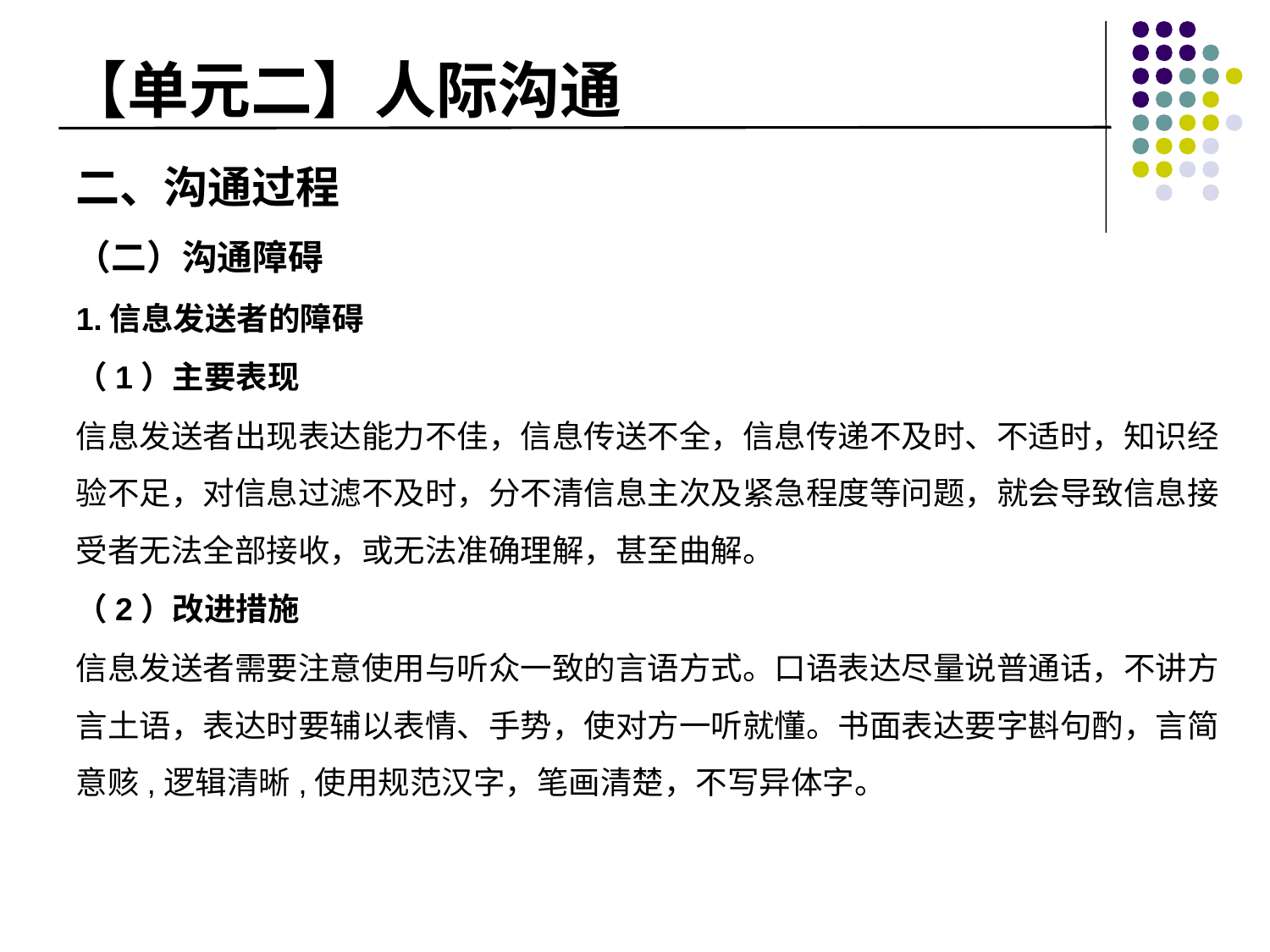

# 【单元二】人际沟通
二、沟通过程
（二）沟通障碍
1.信息发送者的障碍
（1）主要表现
信息发送者出现表达能力不佳，信息传送不全，信息传递不及时、不适时，知识经验不足，对信息过滤不及时，分不清信息主次及紧急程度等问题，就会导致信息接受者无法全部接收，或无法准确理解，甚至曲解。
（2）改进措施
信息发送者需要注意使用与听众一致的言语方式。口语表达尽量说普通话，不讲方言土语，表达时要辅以表情、手势，使对方一听就懂。书面表达要字斟句酌，言简意赅,逻辑清晰,使用规范汉字，笔画清楚，不写异体字。